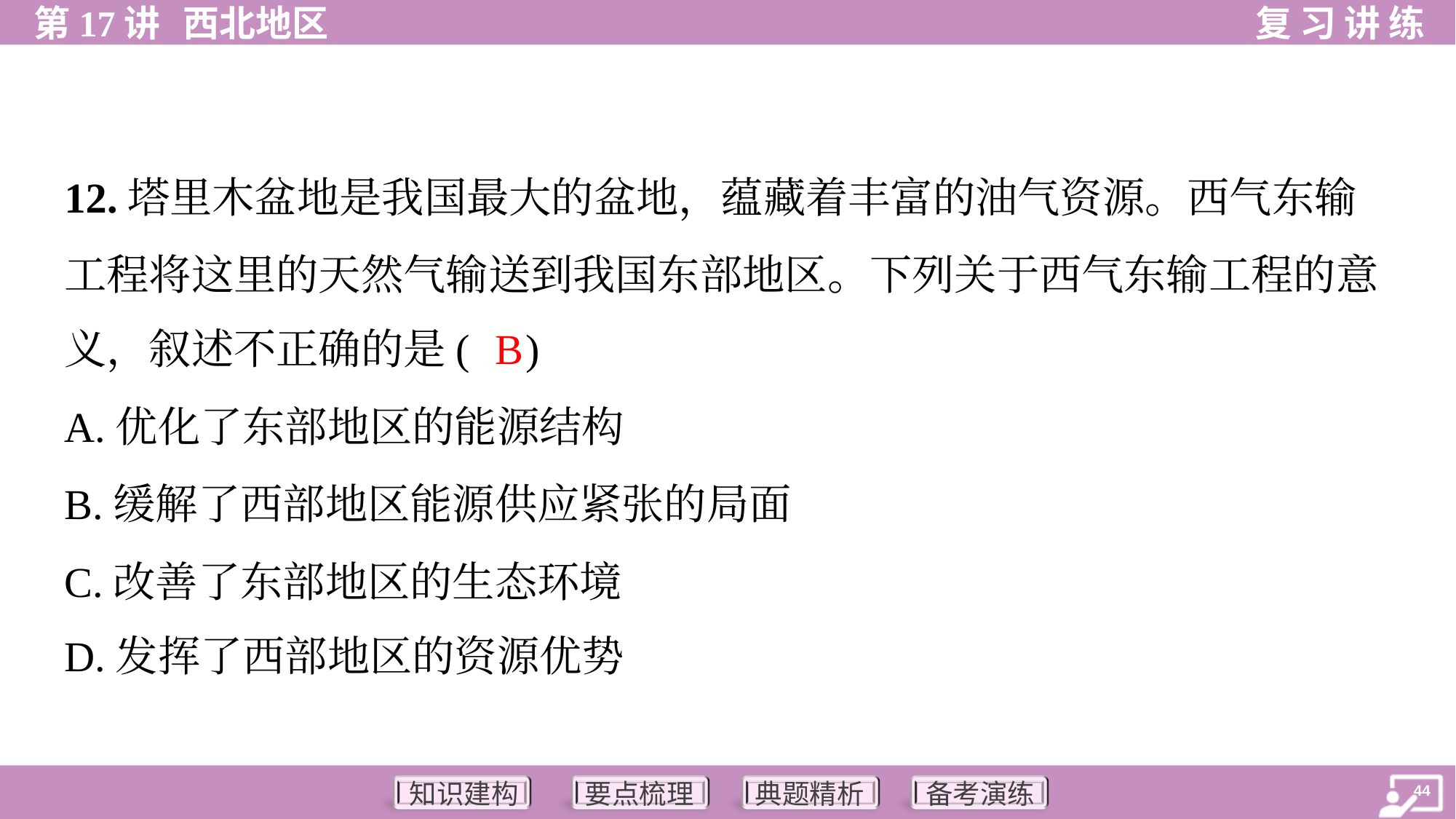

12.塔里木盆地是我国最大的盆地，蕴藏着丰富的油气资源。西气东输
工程将这里的天然气输送到我国东部地区。下列关于西气东输工程的意
义，叙述不正确的是(     )
B
A.优化了东部地区的能源结构
B.缓解了西部地区能源供应紧张的局面
C.改善了东部地区的生态环境
D.发挥了西部地区的资源优势